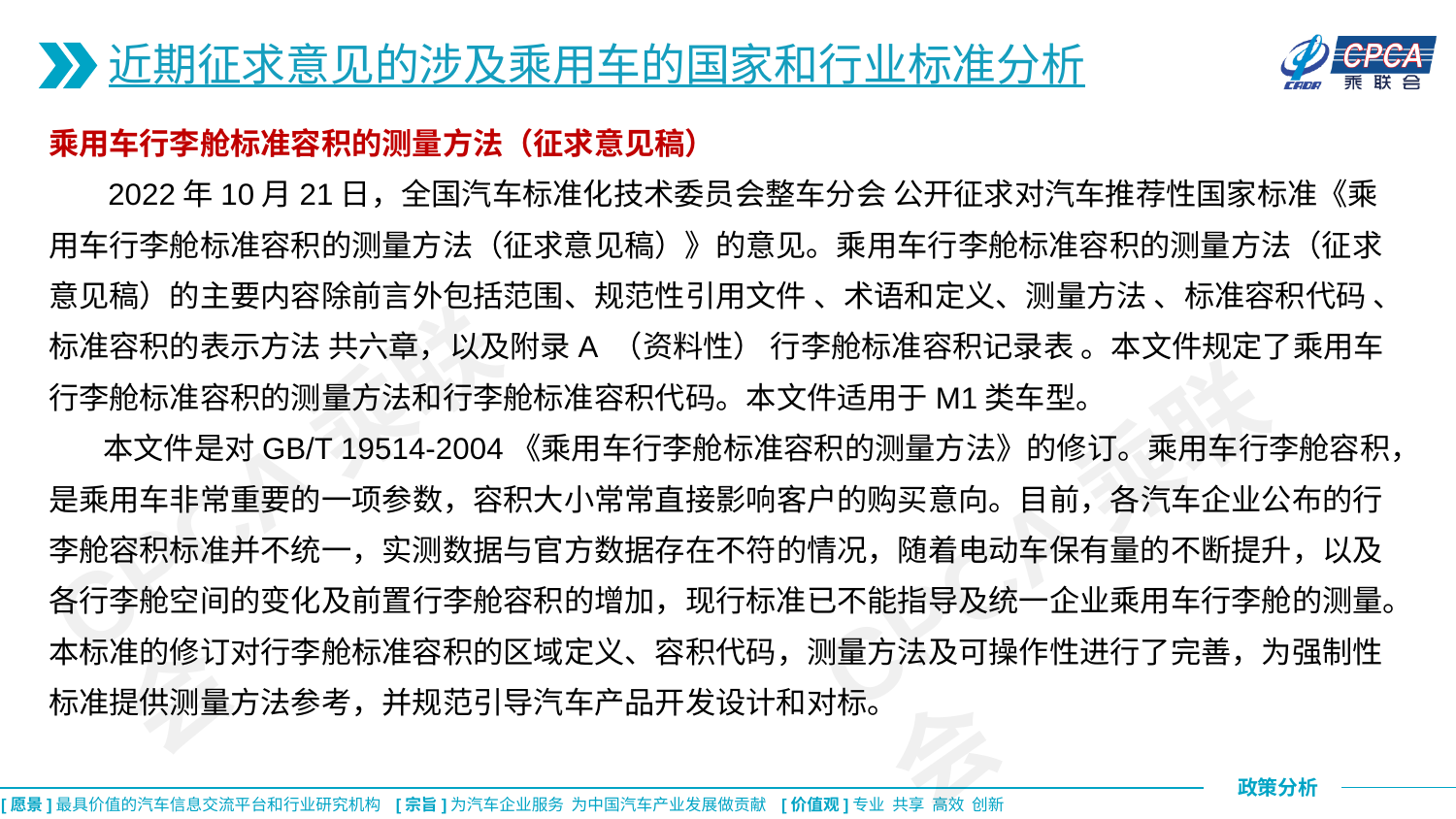

近期征求意见的涉及乘用车的国家和行业标准分析
乘用车行李舱标准容积的测量方法（征求意见稿）
       2022年10月21日，全国汽车标准化技术委员会整车分会 公开征求对汽车推荐性国家标准《乘用车行李舱标准容积的测量方法（征求意见稿）》的意见。乘用车行李舱标准容积的测量方法（征求意见稿）的主要内容除前言外包括范围、规范性引用文件 、术语和定义、测量方法 、标准容积代码 、标准容积的表示方法 共六章，以及附录A （资料性） 行李舱标准容积记录表 。本文件规定了乘用车行李舱标准容积的测量方法和行李舱标准容积代码。本文件适用于M1类车型。
       本文件是对GB/T 19514-2004《乘用车行李舱标准容积的测量方法》的修订。乘用车行李舱容积，是乘用车非常重要的一项参数，容积大小常常直接影响客户的购买意向。目前，各汽车企业公布的行李舱容积标准并不统一，实测数据与官方数据存在不符的情况，随着电动车保有量的不断提升，以及各行李舱空间的变化及前置行李舱容积的增加，现行标准已不能指导及统一企业乘用车行李舱的测量。本标准的修订对行李舱标准容积的区域定义、容积代码，测量方法及可操作性进行了完善，为强制性标准提供测量方法参考，并规范引导汽车产品开发设计和对标。
CPCA乘联会
CPCA乘联会